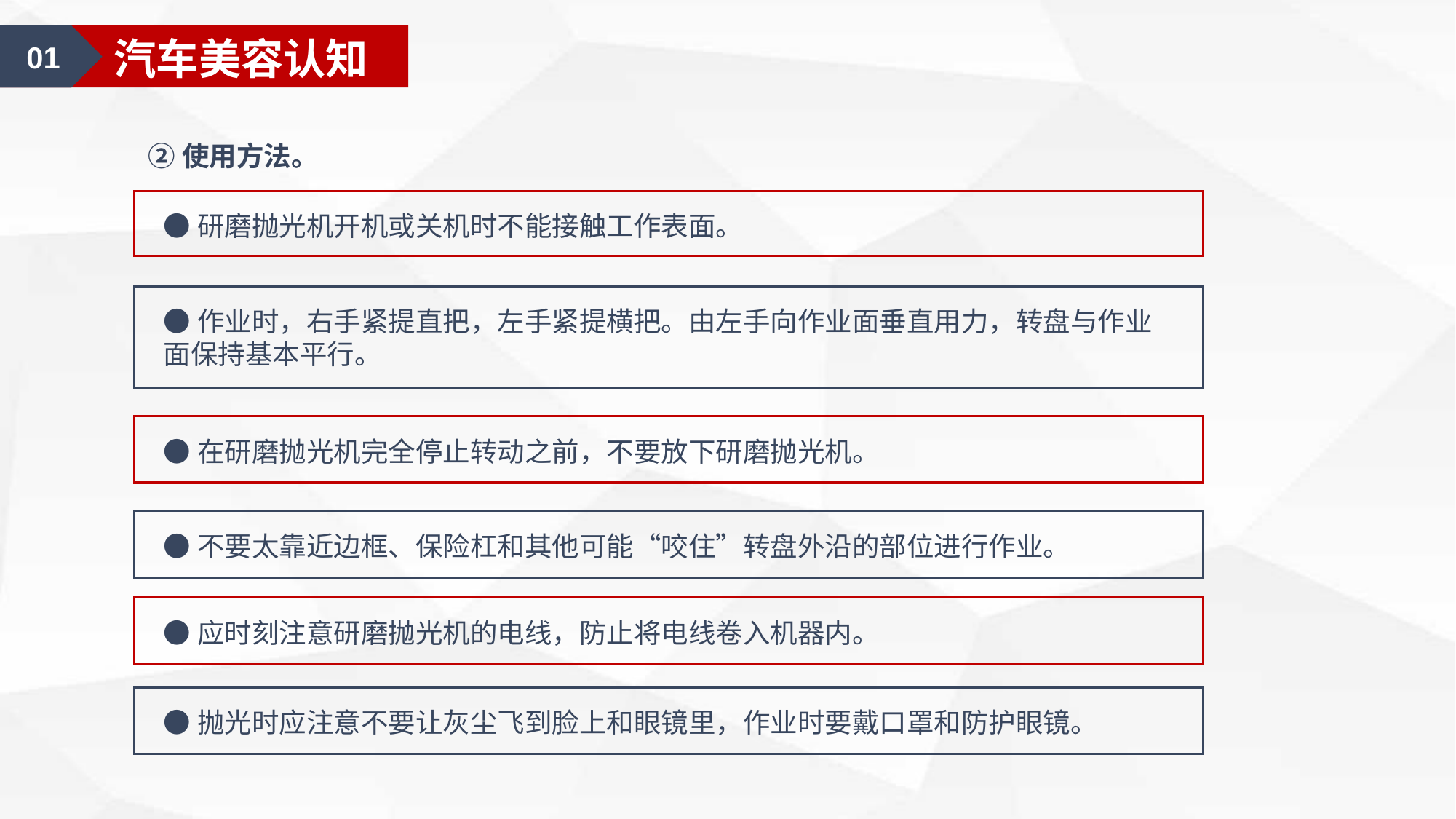

01
汽车美容认知

②使用方法。

●研磨抛光机开机或关机时不能接触工作表面。

●作业时，右手紧提直把，左手紧提横把。由左手向作业面垂直用力，转盘与作业面保持基本平行。

●在研磨抛光机完全停止转动之前，不要放下研磨抛光机。

●不要太靠近边框、保险杠和其他可能“咬住”转盘外沿的部位进行作业。

●应时刻注意研磨抛光机的电线，防止将电线卷入机器内。

●抛光时应注意不要让灰尘飞到脸上和眼镜里，作业时要戴口罩和防护眼镜。